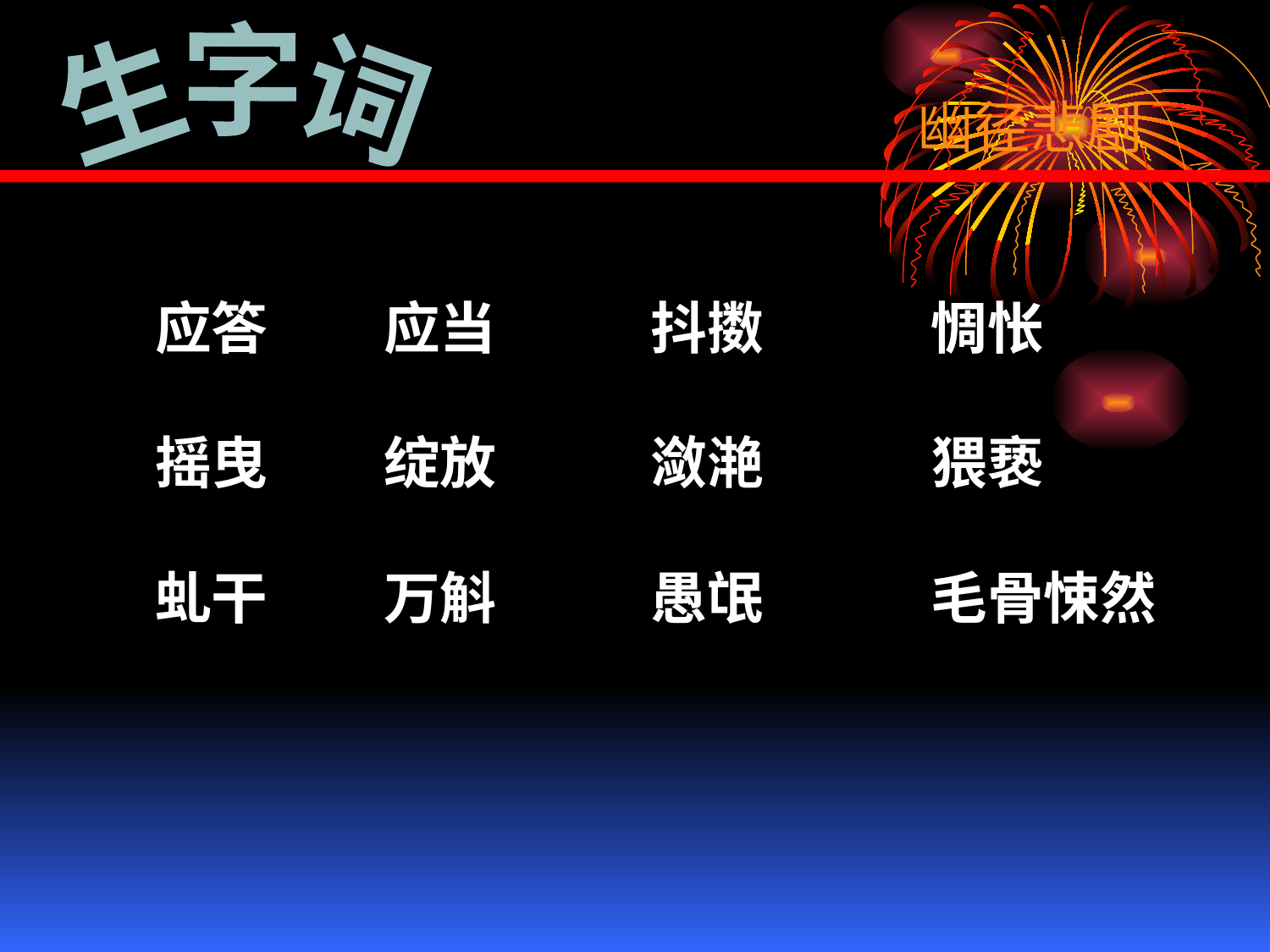

生字词
幽径悲剧

应答         应当            抖擞             惆怅

摇曳         绽放            潋滟             猥亵

虬干         万斛            愚氓             毛骨悚然
dǒusǒu
yīng
yìng
chóuchàng

liànyàn
zhàn
yáoyè
wěixié
méng
qiú
sǒng
hú